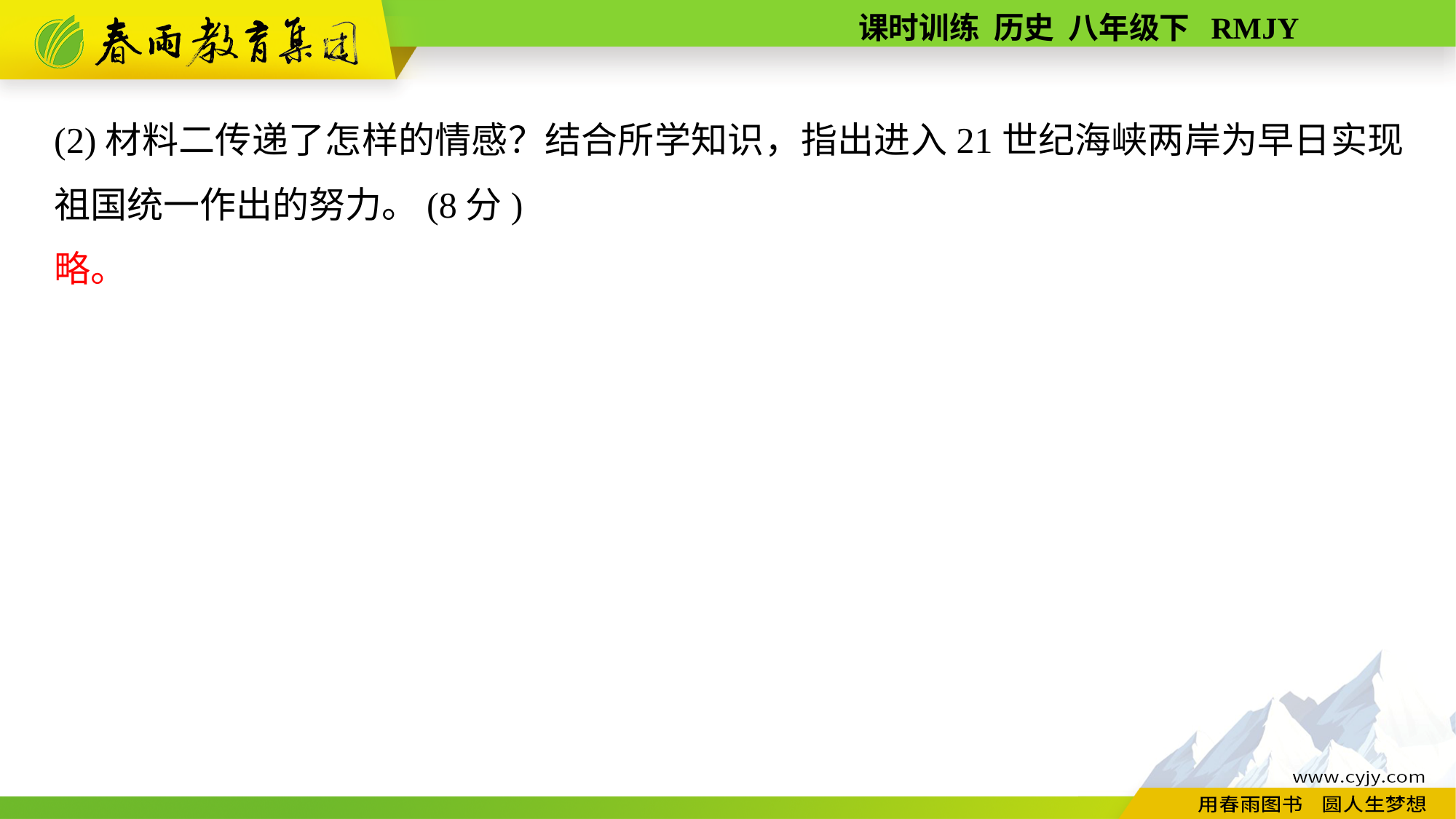

(2)材料二传递了怎样的情感？结合所学知识，指出进入21世纪海峡两岸为早日实现祖国统一作出的努力。(8分)
略。